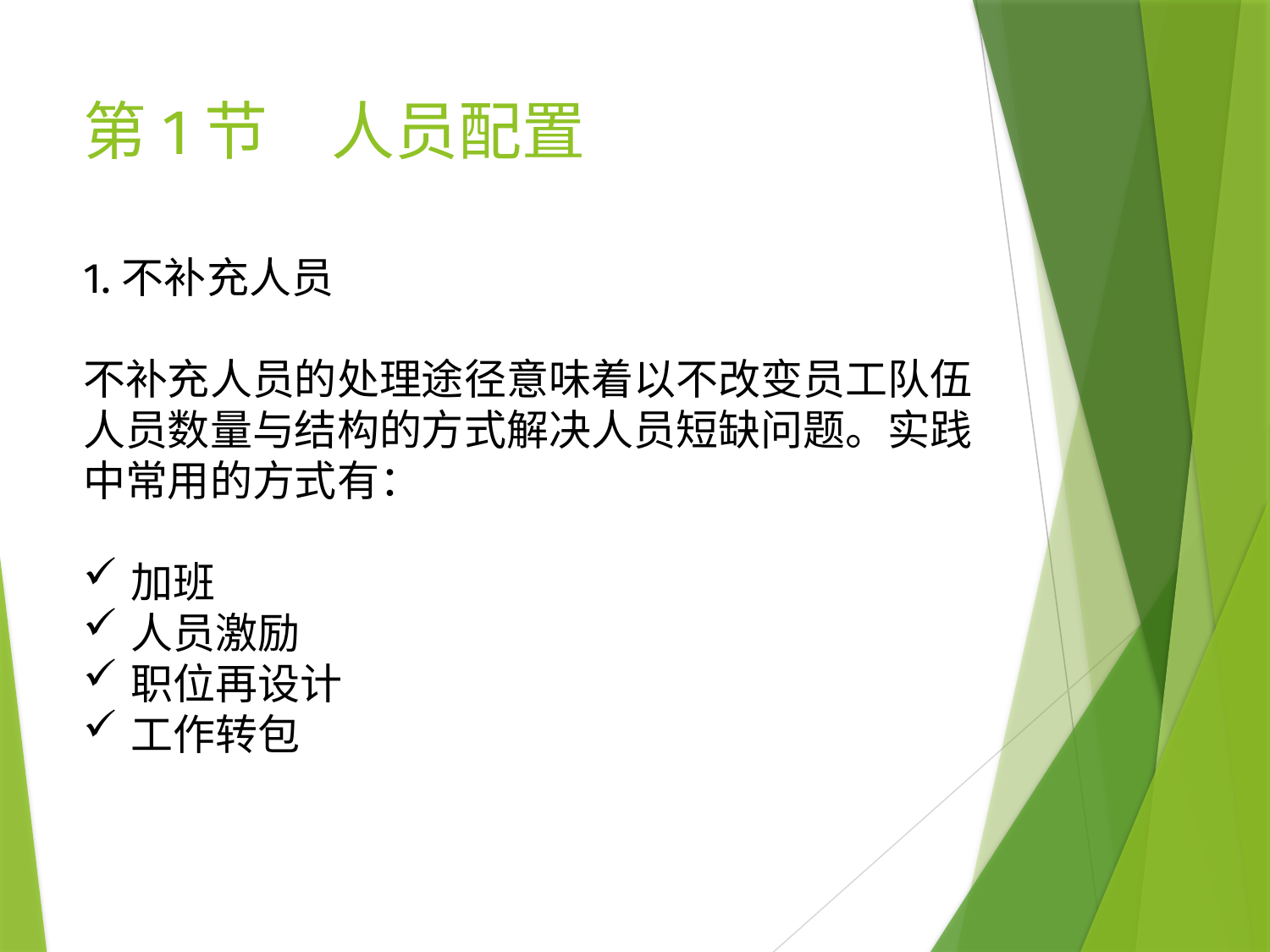

# 第1节　人员配置
1.不补充人员

不补充人员的处理途径意味着以不改变员工队伍人员数量与结构的方式解决人员短缺问题。实践中常用的方式有：

加班
人员激励
职位再设计
工作转包